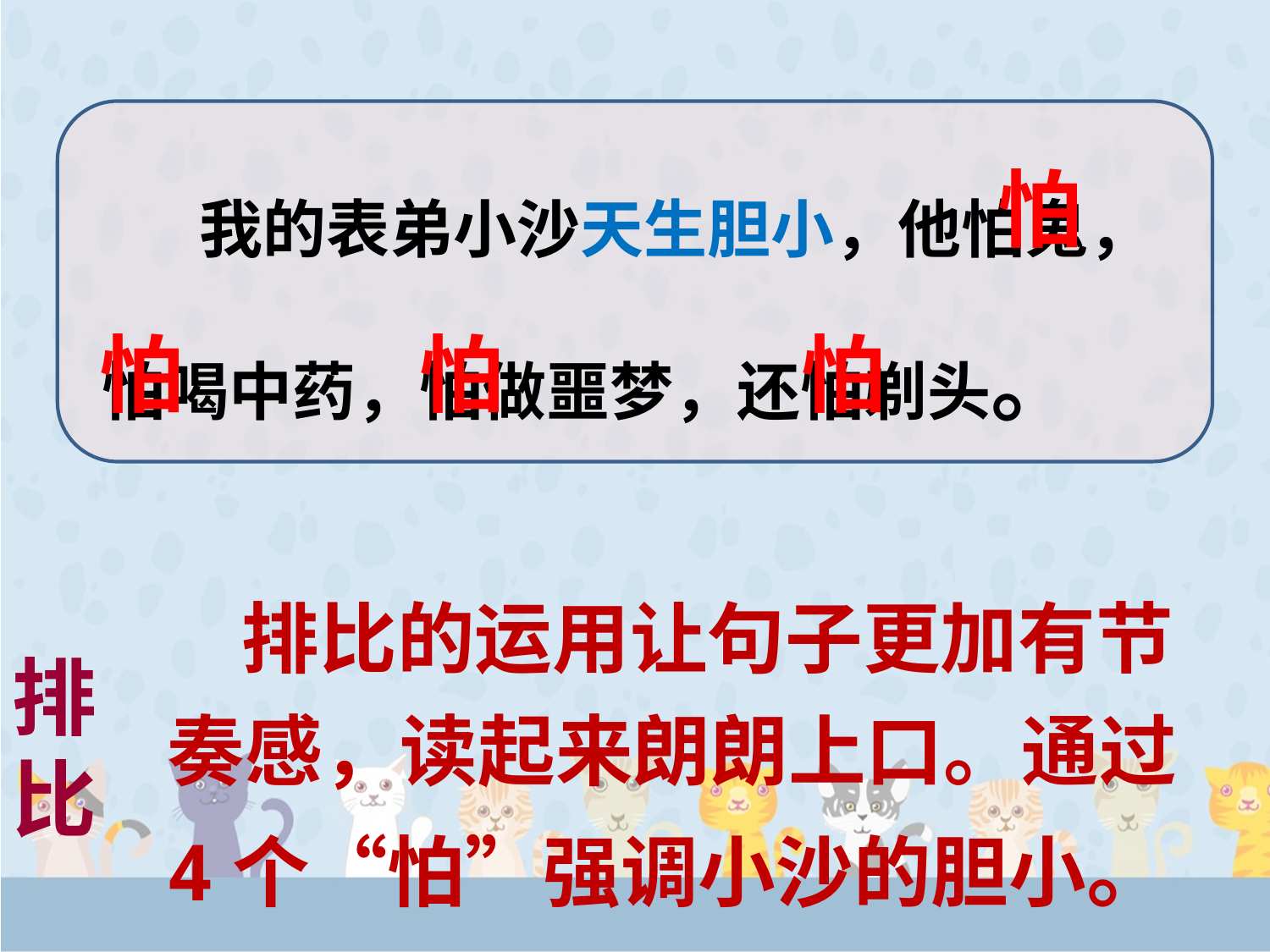

我的表弟小沙天生胆小，他怕鬼，怕喝中药，怕做噩梦，还怕剃头。
怕
怕
怕
怕
   排比的运用让句子更加有节奏感，读起来朗朗上口。通过4个“怕”强调小沙的胆小。
排比